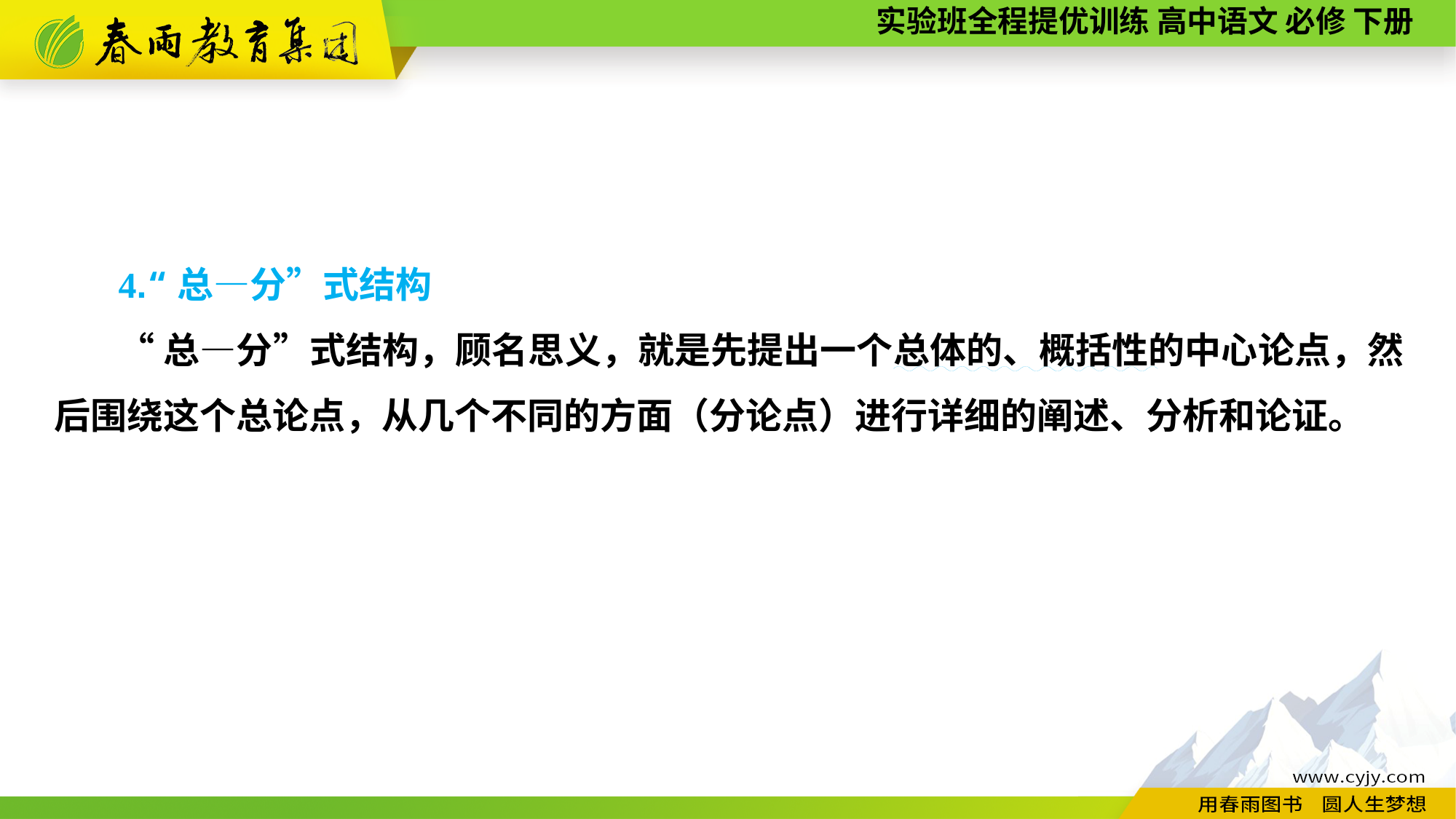

4.“总—分”式结构
“总—分”式结构，顾名思义，就是先提出一个总体的、概括性的中心论点，然后围绕这个总论点，从几个不同的方面（分论点）进行详细的阐述、分析和论证。